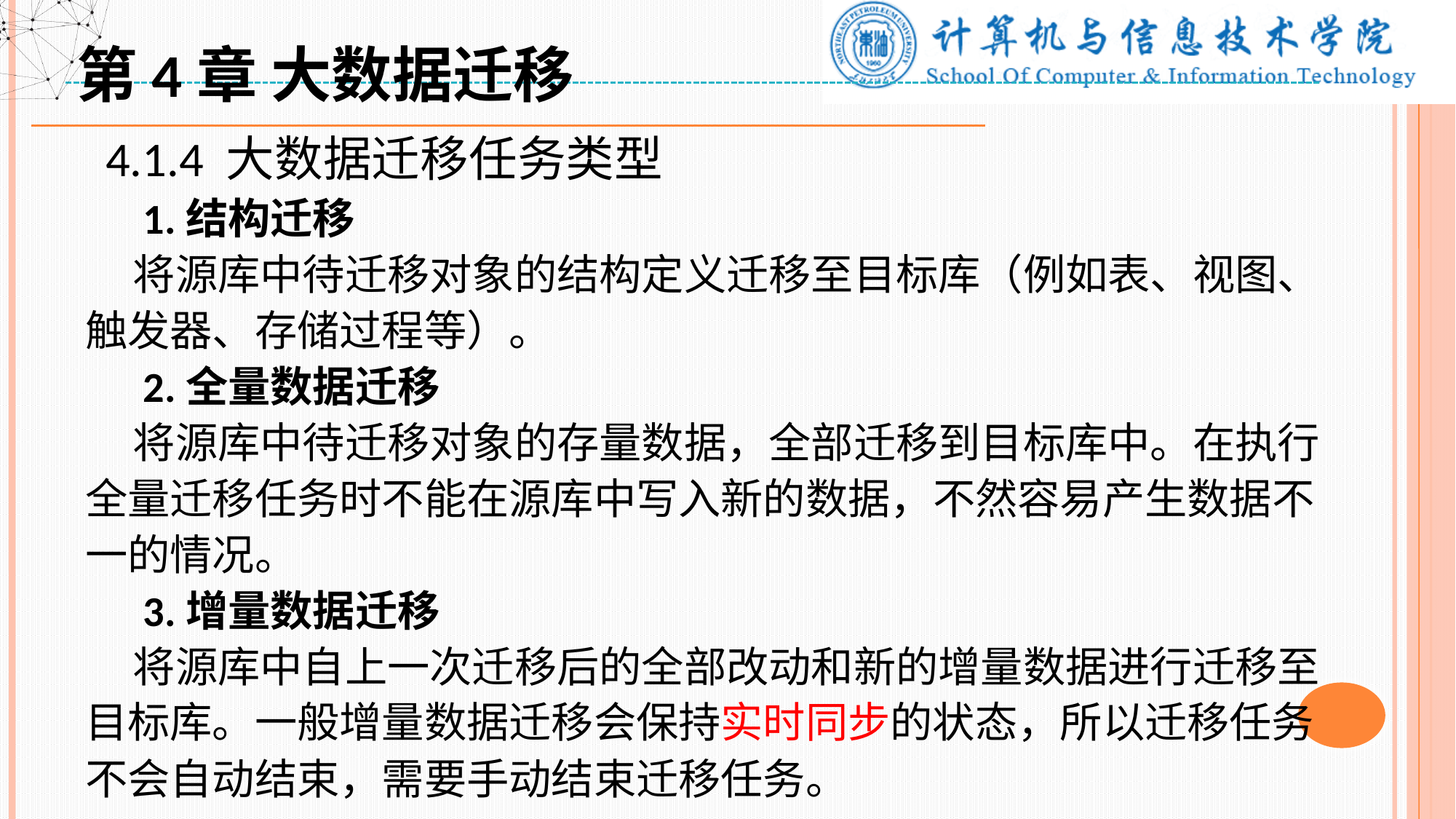

第4章 大数据迁移
  4.1.4 大数据迁移任务类型
      1.结构迁移
    将源库中待迁移对象的结构定义迁移至目标库（例如表、视图、触发器、存储过程等）。
      2.全量数据迁移
    将源库中待迁移对象的存量数据，全部迁移到目标库中。在执行全量迁移任务时不能在源库中写入新的数据，不然容易产生数据不一的情况。
      3.增量数据迁移
    将源库中自上一次迁移后的全部改动和新的增量数据进行迁移至目标库。一般增量数据迁移会保持实时同步的状态，所以迁移任务不会自动结束，需要手动结束迁移任务。